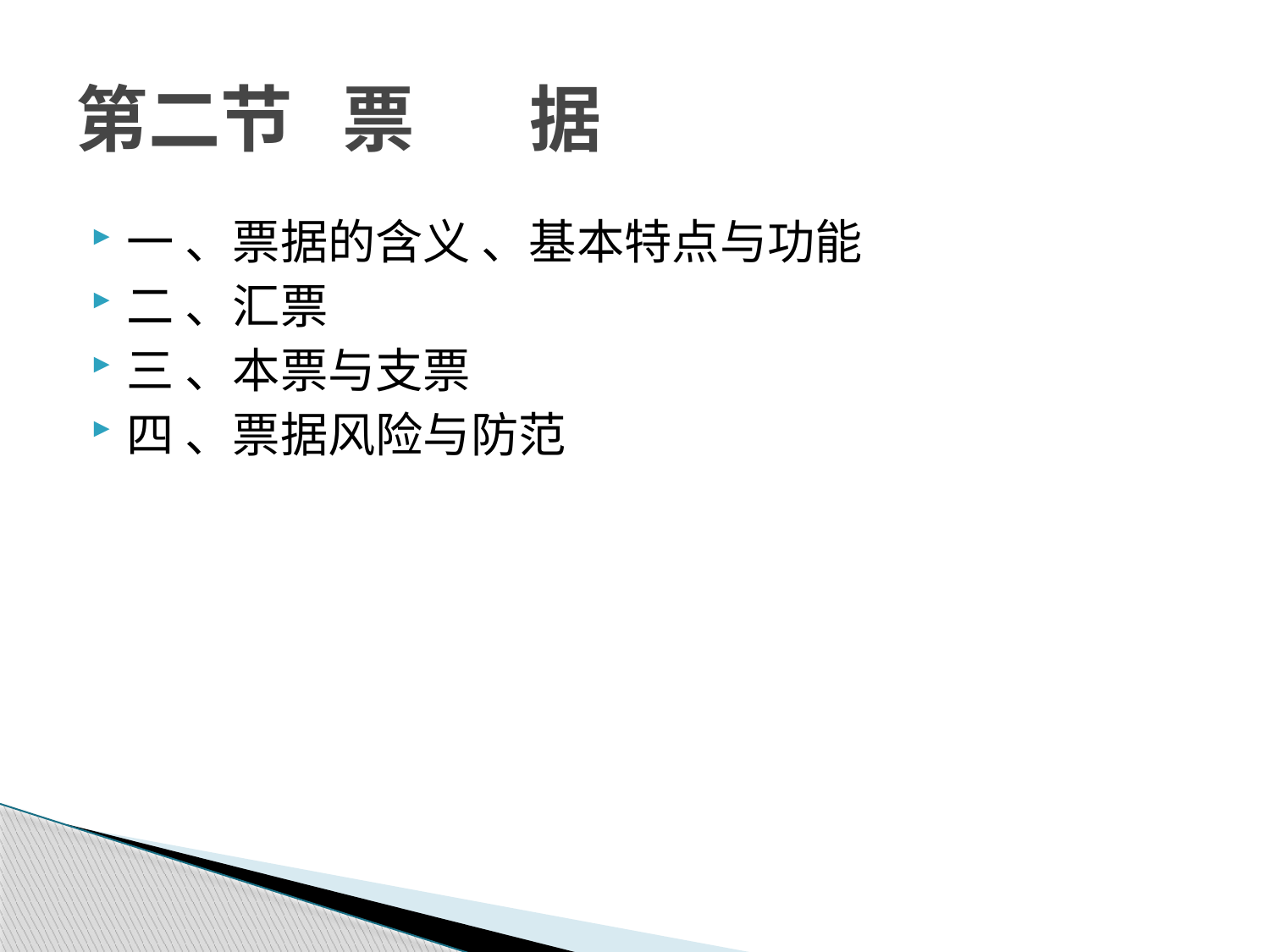

# 第二节   票       据
一 、票据的含义 、基本特点与功能
二 、汇票
三 、本票与支票
四 、票据风险与防范